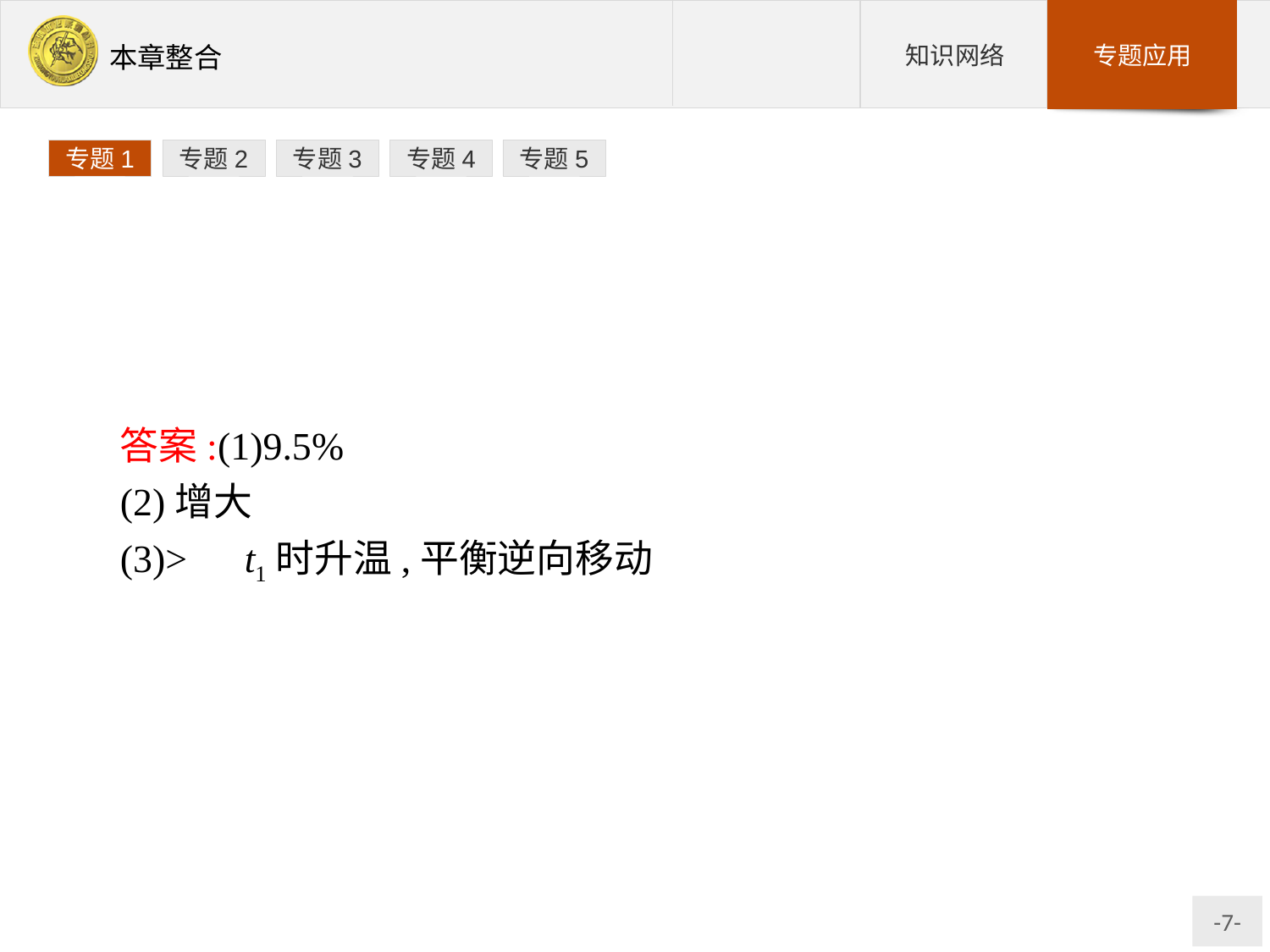

专题1
专题2
专题3
专题4
专题5
答案:(1)9.5%
(2)增大
(3)>　t1时升温,平衡逆向移动